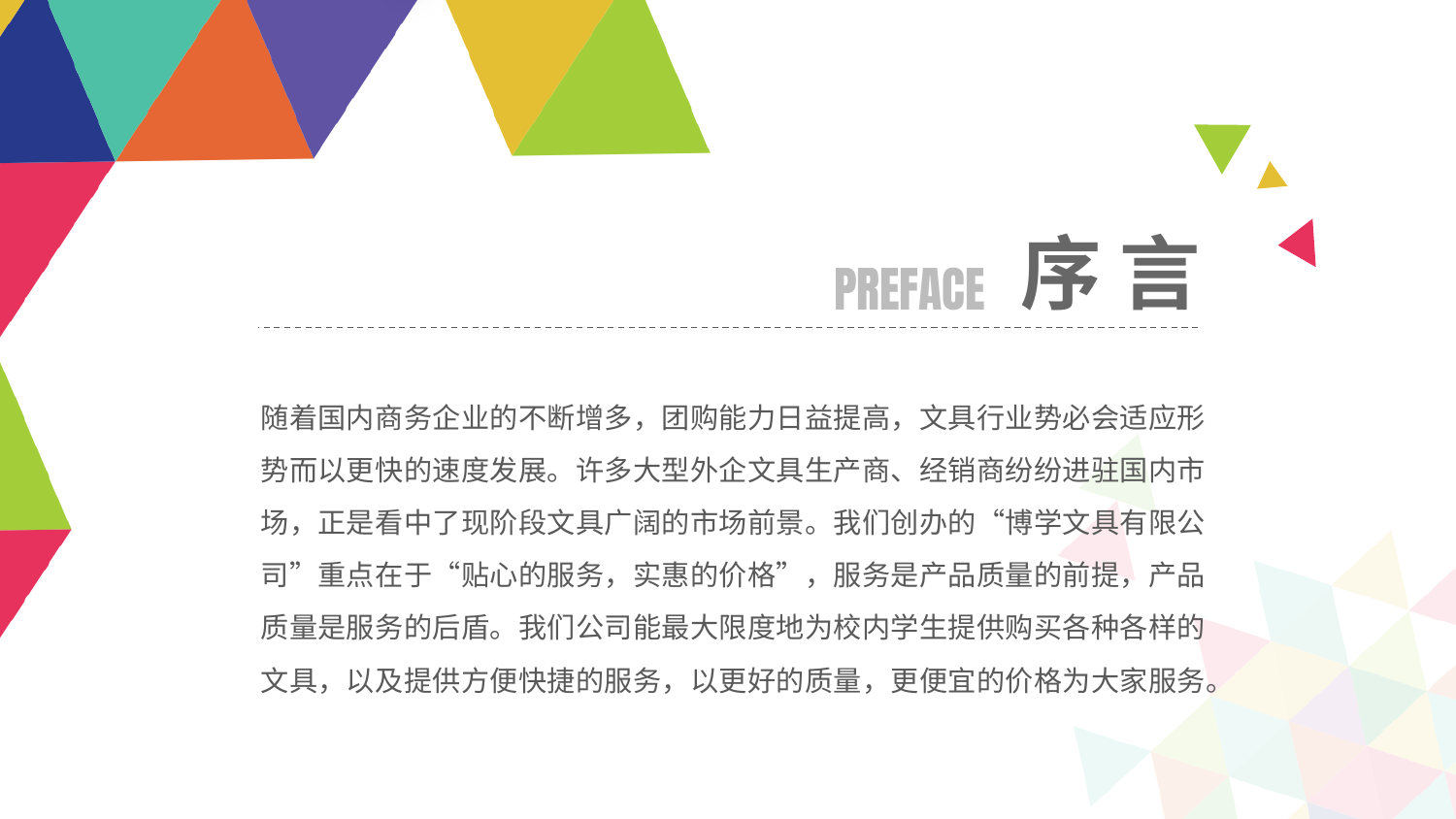

序 言

PREFACE
随着国内商务企业的不断增多，团购能力日益提高，文具行业势必会适应形势而以更快的速度发展。许多大型外企文具生产商、经销商纷纷进驻国内市场，正是看中了现阶段文具广阔的市场前景。我们创办的“博学文具有限公司”重点在于“贴心的服务，实惠的价格”，服务是产品质量的前提，产品质量是服务的后盾。我们公司能最大限度地为校内学生提供购买各种各样的文具，以及提供方便快捷的服务，以更好的质量，更便宜的价格为大家服务。